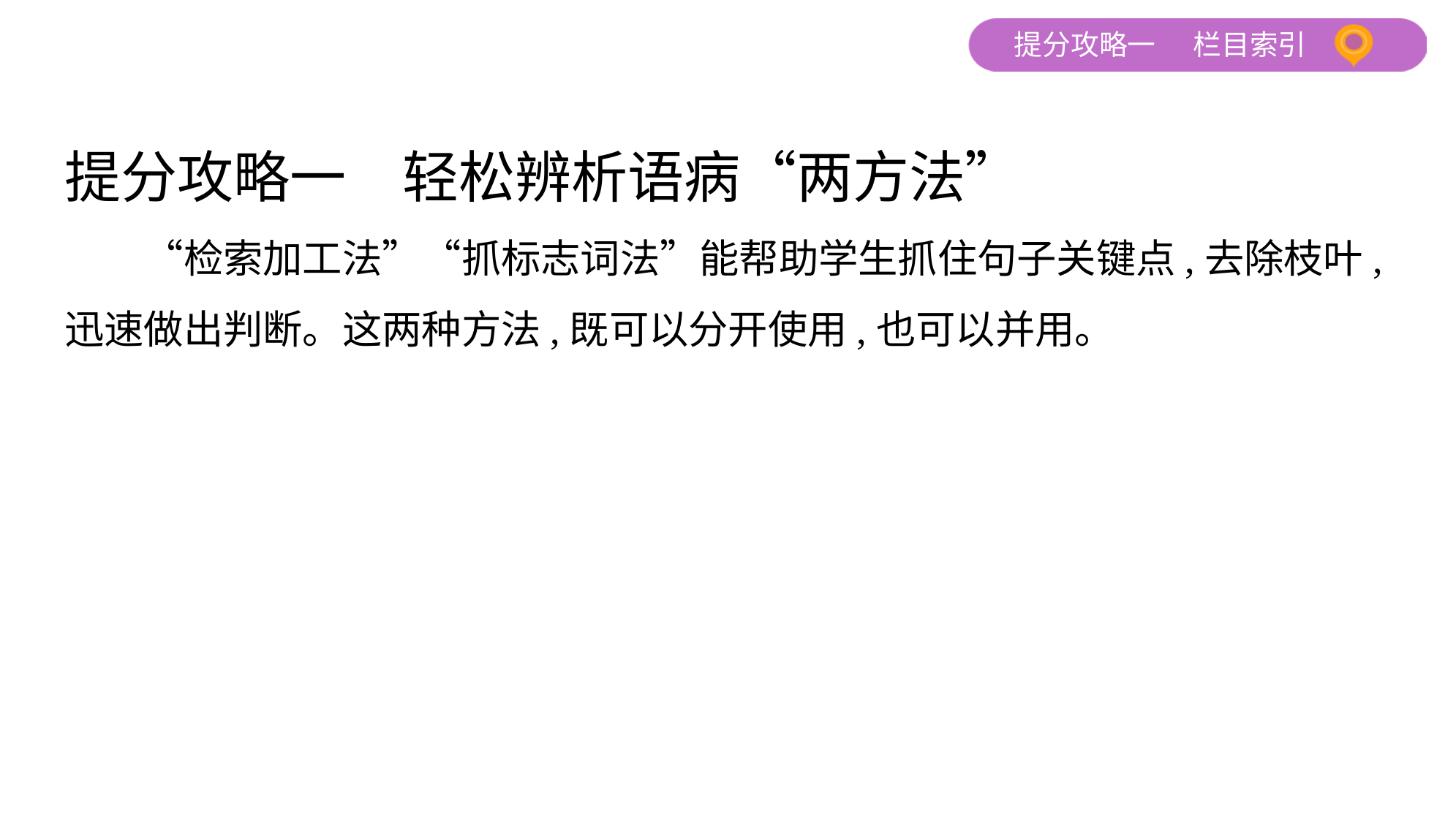

提分攻略一　轻松辨析语病“两方法”
　　“检索加工法”“抓标志词法”能帮助学生抓住句子关键点,去除枝叶,
迅速做出判断。这两种方法,既可以分开使用,也可以并用。